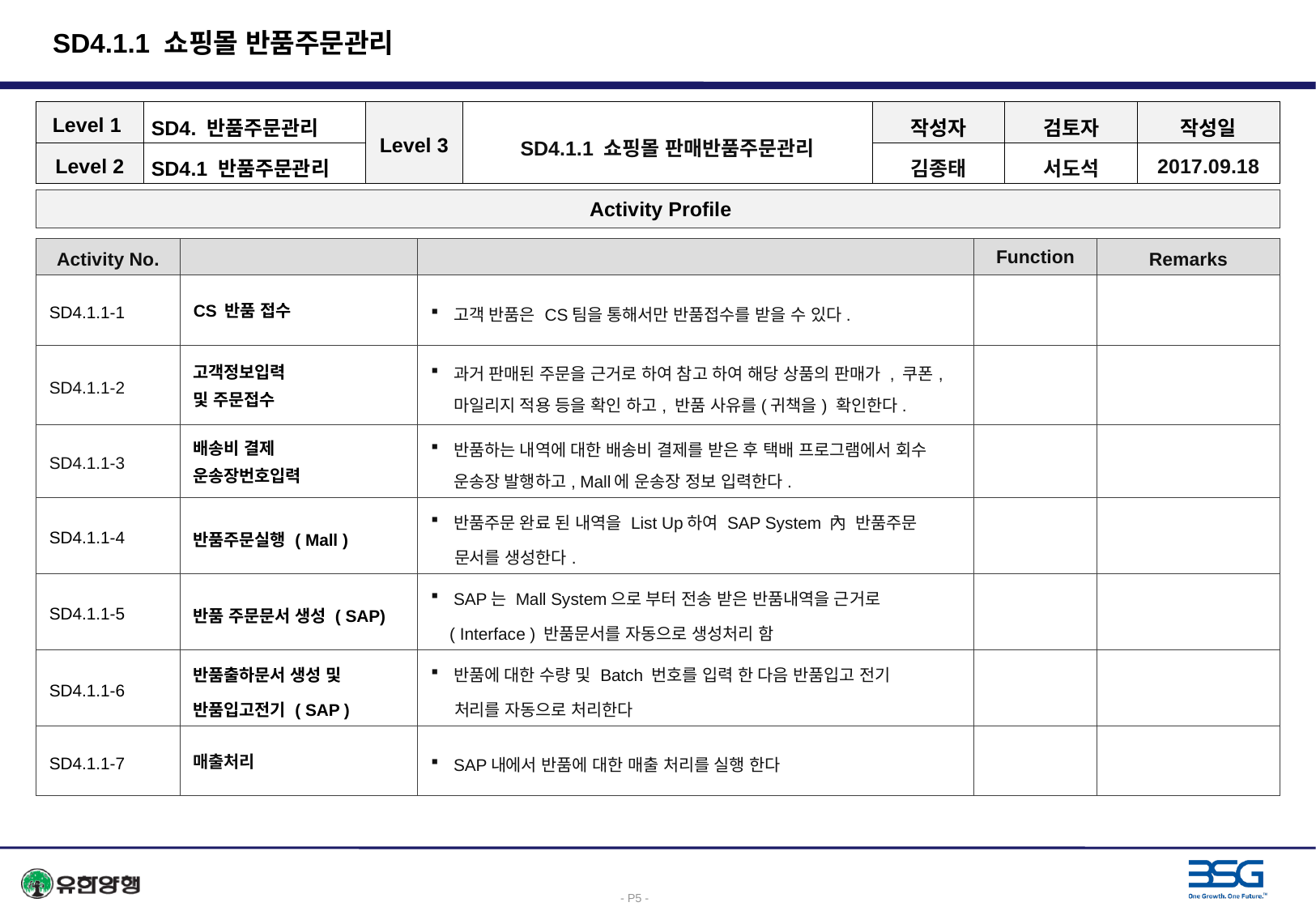

# SD4.1.1 쇼핑몰 반품주문관리
| Level 1 | SD4. 반품주문관리 | Level 3 | SD4.1.1 쇼핑몰 판매반품주문관리 | 작성자 | 검토자 | 작성일 |
| --- | --- | --- | --- | --- | --- | --- |
| Level 2 | SD4.1 반품주문관리 |  |  | 김종태 | 서도석 | 2017.09.18 |
 Activity Profile
| Activity No. |  |  | Function | Remarks |
| --- | --- | --- | --- | --- |
| SD4.1.1-1 | CS 반품 접수 | 고객 반품은 CS팀을 통해서만 반품접수를 받을 수 있다. |  |  |
| SD4.1.1-2 | 고객정보입력 및 주문접수 | 과거 판매된 주문을 근거로 하여 참고 하여 해당 상품의 판매가 , 쿠폰, 마일리지 적용 등을 확인 하고, 반품 사유를(귀책을) 확인한다. |  |  |
| SD4.1.1-3 | 배송비 결제 운송장번호입력 | 반품하는 내역에 대한 배송비 결제를 받은 후 택배 프로그램에서 회수 운송장 발행하고, Mall에 운송장 정보 입력한다. |  |  |
| SD4.1.1-4 | 반품주문실행 ( Mall ) | 반품주문 완료 된 내역을 List Up하여 SAP System 內 반품주문 문서를 생성한다. |  |  |
| SD4.1.1-5 | 반품 주문문서 생성 ( SAP) | SAP는 Mall System으로 부터 전송 받은 반품내역을 근거로 ( Interface ) 반품문서를 자동으로 생성처리 함 |  |  |
| SD4.1.1-6 | 반품출하문서 생성 및 반품입고전기 ( SAP ) | 반품에 대한 수량 및 Batch 번호를 입력 한 다음 반품입고 전기 처리를 자동으로 처리한다 |  |  |
| SD4.1.1-7 | 매출처리 | SAP내에서 반품에 대한 매출 처리를 실행 한다 |  |  |